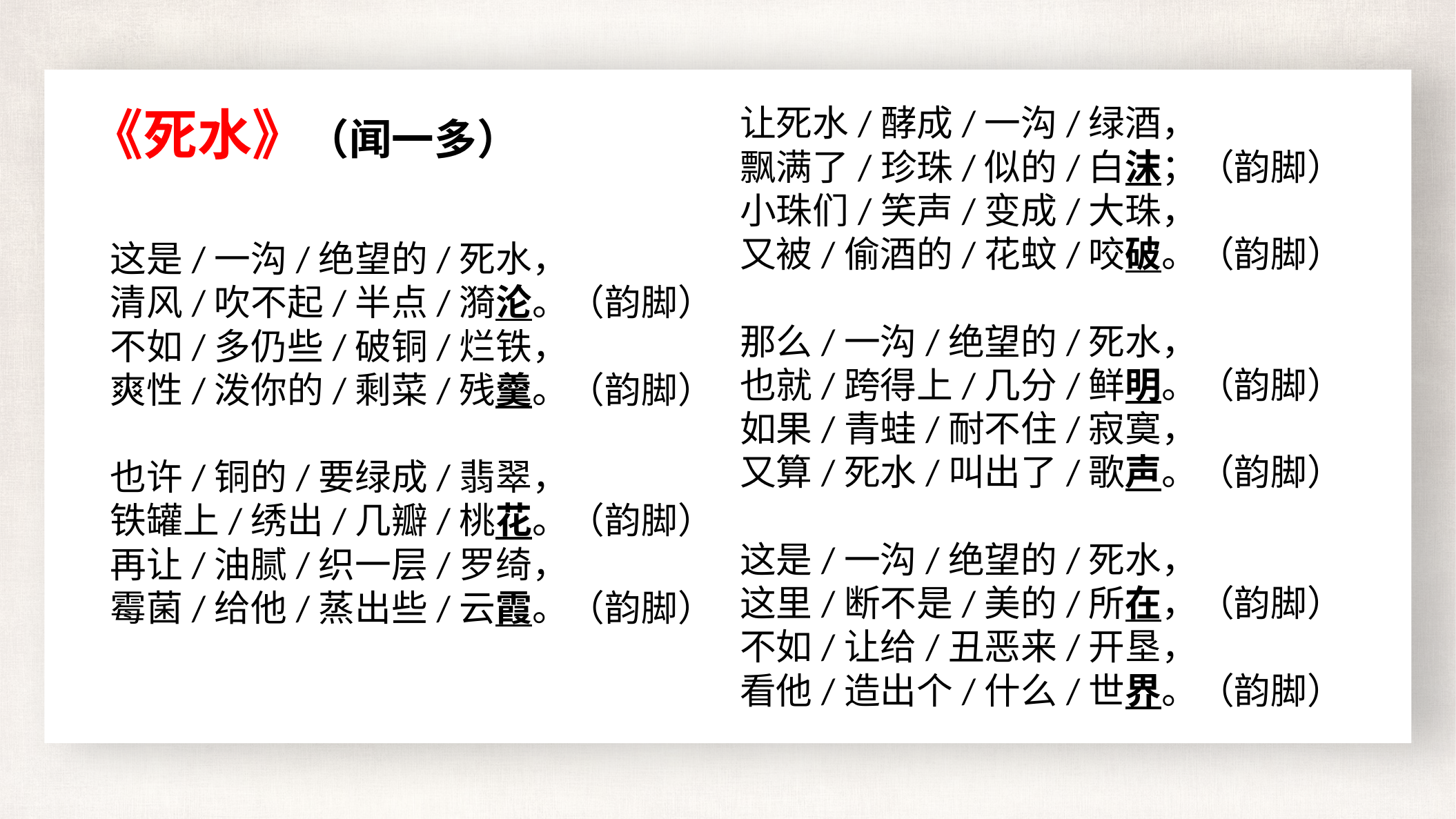

让死水/酵成/一沟/绿酒，
飘满了/珍珠/似的/白沫；（韵脚）
小珠们/笑声/变成/大珠，
又被/偷酒的/花蚊/咬破。（韵脚）

那么/一沟/绝望的/死水，
也就/跨得上/几分/鲜明。（韵脚）
如果/青蛙/耐不住/寂寞，
又算/死水/叫出了/歌声。（韵脚）

这是/一沟/绝望的/死水，
这里/断不是/美的/所在，（韵脚）
不如/让给/丑恶来/开垦，
看他/造出个/什么/世界。（韵脚）
《死水》（闻一多）

这是/一沟/绝望的/死水，
清风/吹不起/半点/漪沦。（韵脚）
不如/多仍些/破铜/烂铁，
爽性/泼你的/剩菜/残羹。（韵脚）

也许/铜的/要绿成/翡翠，
铁罐上/绣出/几瓣/桃花。（韵脚）
再让/油腻/织一层/罗绮，
霉菌/给他/蒸出些/云霞。（韵脚）